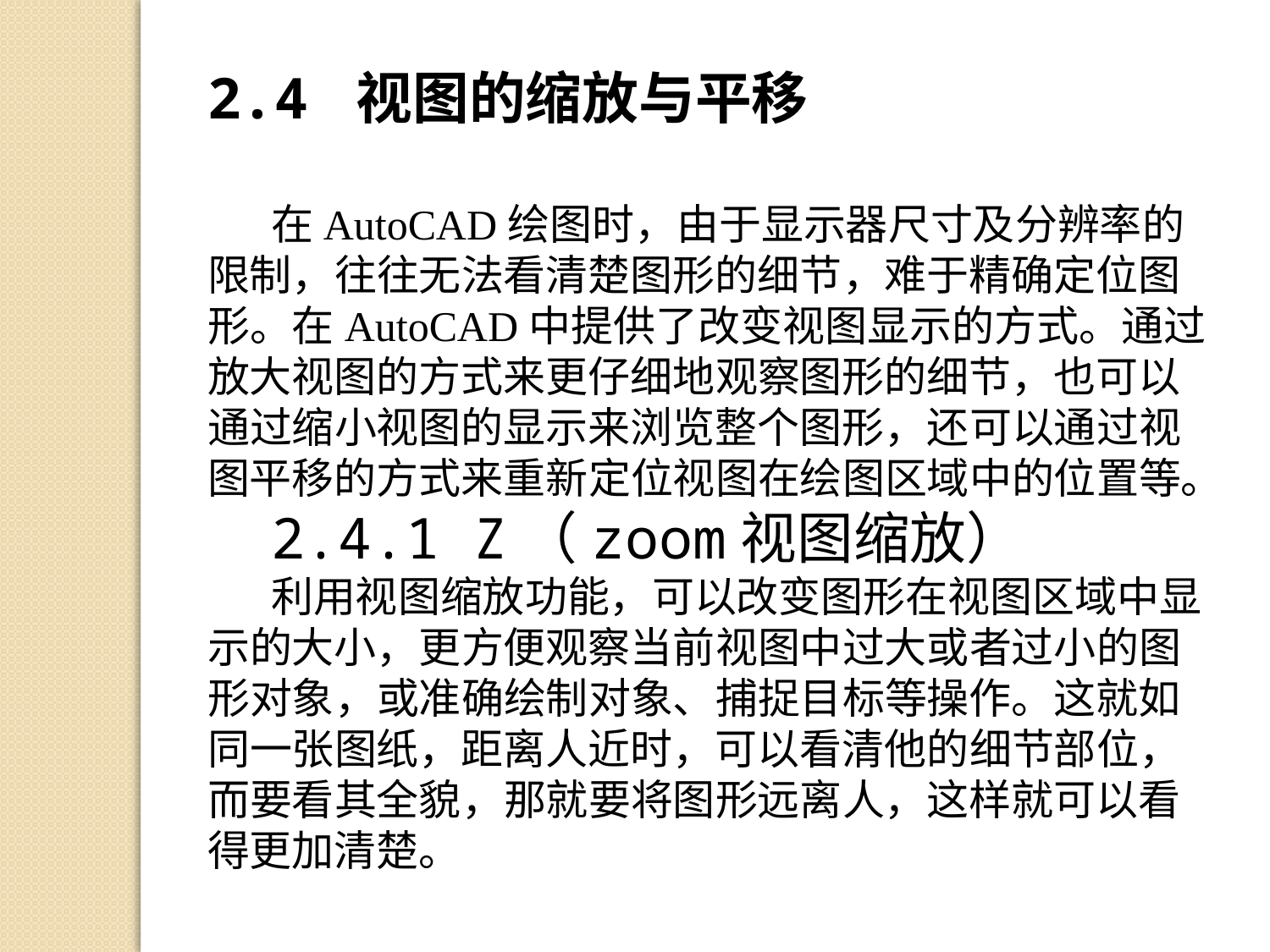

2.4 视图的缩放与平移

在AutoCAD绘图时，由于显示器尺寸及分辨率的限制，往往无法看清楚图形的细节，难于精确定位图形。在AutoCAD中提供了改变视图显示的方式。通过放大视图的方式来更仔细地观察图形的细节，也可以通过缩小视图的显示来浏览整个图形，还可以通过视图平移的方式来重新定位视图在绘图区域中的位置等。
2.4.1 Z（zoom视图缩放）
利用视图缩放功能，可以改变图形在视图区域中显示的大小，更方便观察当前视图中过大或者过小的图形对象，或准确绘制对象、捕捉目标等操作。这就如同一张图纸，距离人近时，可以看清他的细节部位，而要看其全貌，那就要将图形远离人，这样就可以看得更加清楚。